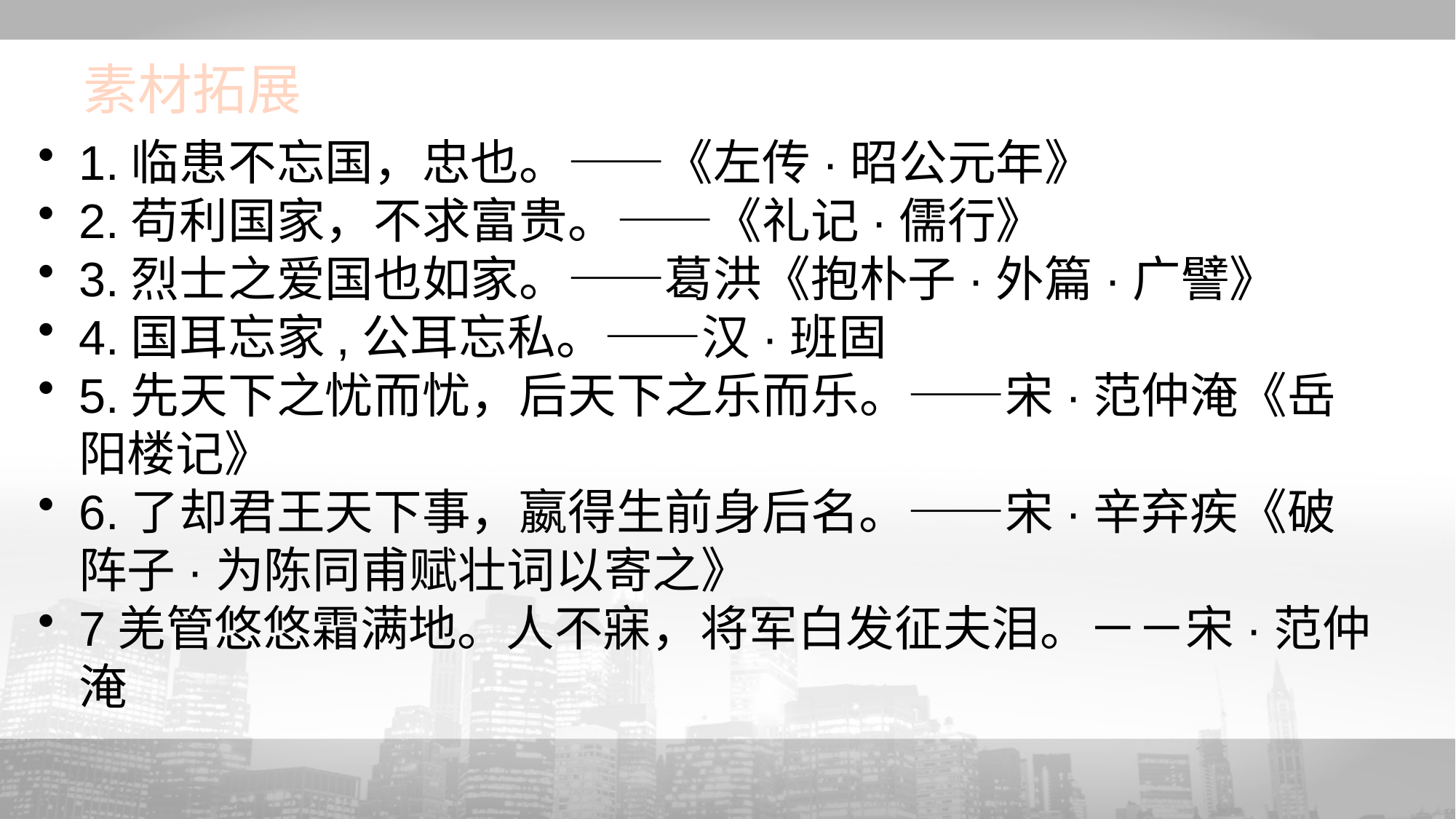

# 素材拓展
1.临患不忘国，忠也。——《左传·昭公元年》
2.苟利国家，不求富贵。——《礼记·儒行》
3.烈士之爱国也如家。——葛洪《抱朴子·外篇·广譬》
4.国耳忘家,公耳忘私。——汉·班固
5.先天下之忧而忧，后天下之乐而乐。——宋·范仲淹《岳阳楼记》
6.了却君王天下事，嬴得生前身后名。——宋·辛弃疾《破阵子·为陈同甫赋壮词以寄之》
7羌管悠悠霜满地。人不寐，将军白发征夫泪。－－宋·范仲淹